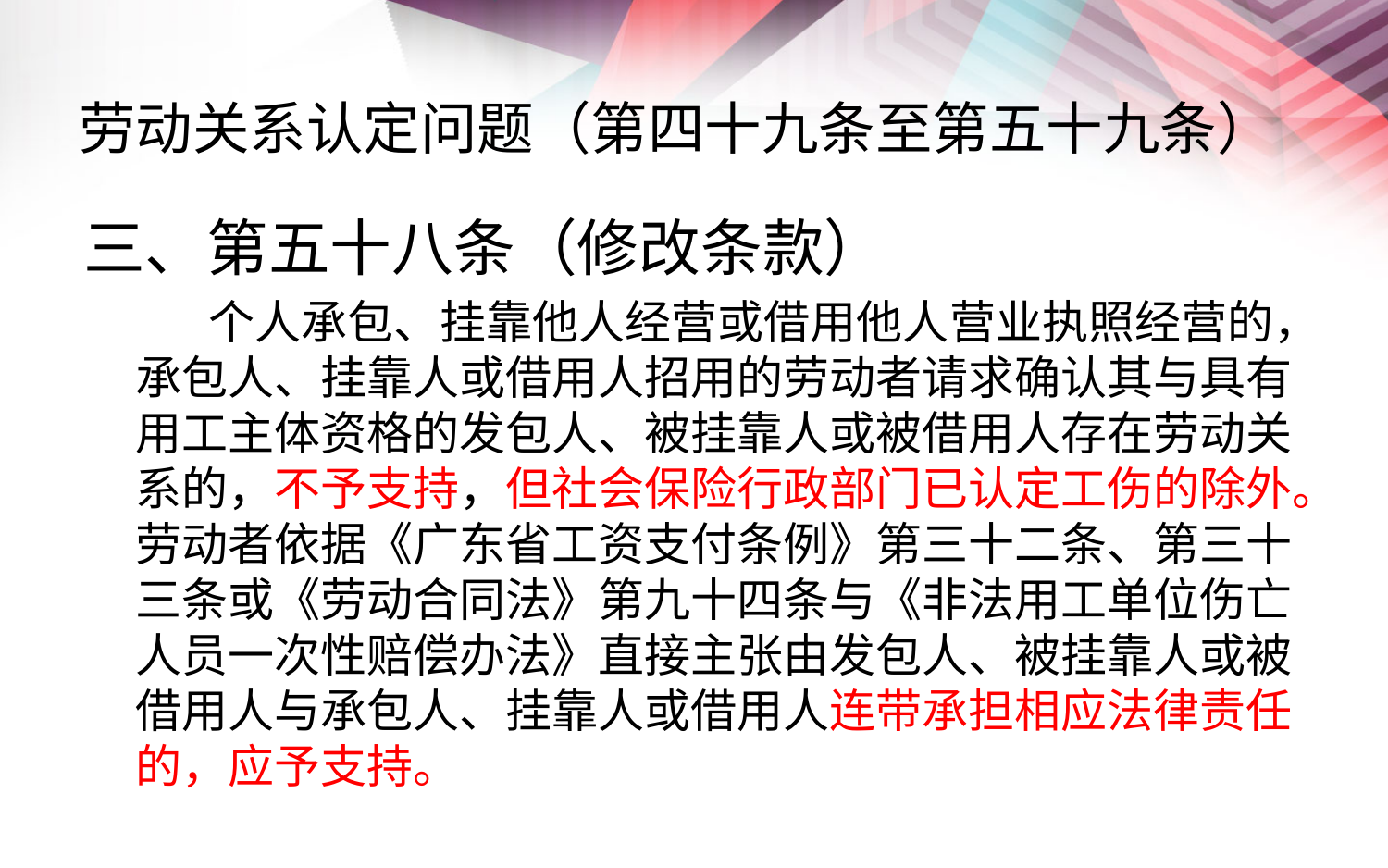

# 劳动关系认定问题（第四十九条至第五十九条）
三、第五十八条（修改条款）
           个人承包、挂靠他人经营或借用他人营业执照经营的，承包人、挂靠人或借用人招用的劳动者请求确认其与具有用工主体资格的发包人、被挂靠人或被借用人存在劳动关系的，不予支持，但社会保险行政部门已认定工伤的除外。劳动者依据《广东省工资支付条例》第三十二条、第三十三条或《劳动合同法》第九十四条与《非法用工单位伤亡人员一次性赔偿办法》直接主张由发包人、被挂靠人或被借用人与承包人、挂靠人或借用人连带承担相应法律责任的，应予支持。